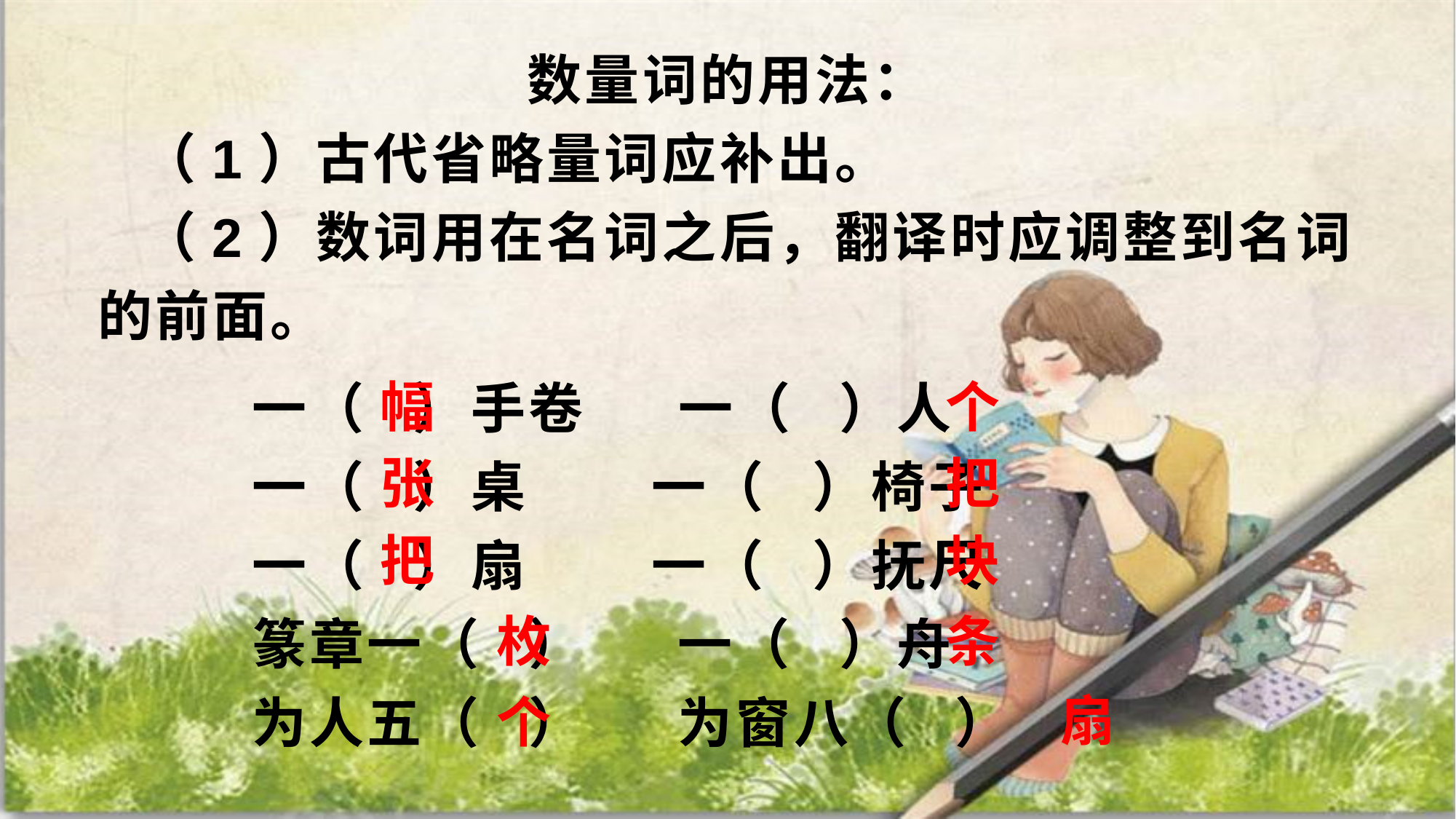

数量词的用法：
  （1）古代省略量词应补出。
  （2）数词用在名词之后，翻译时应调整到名词的前面。
一（   ）手卷      一（   ）人
一（   ）桌        一（   ）椅子
一（   ）扇        一（   ）抚尺
篆章一（   ）      一（   ）舟
为人五（   ）      为窗八（   ）
幅
个
张
把
把
块
枚
条
扇
个